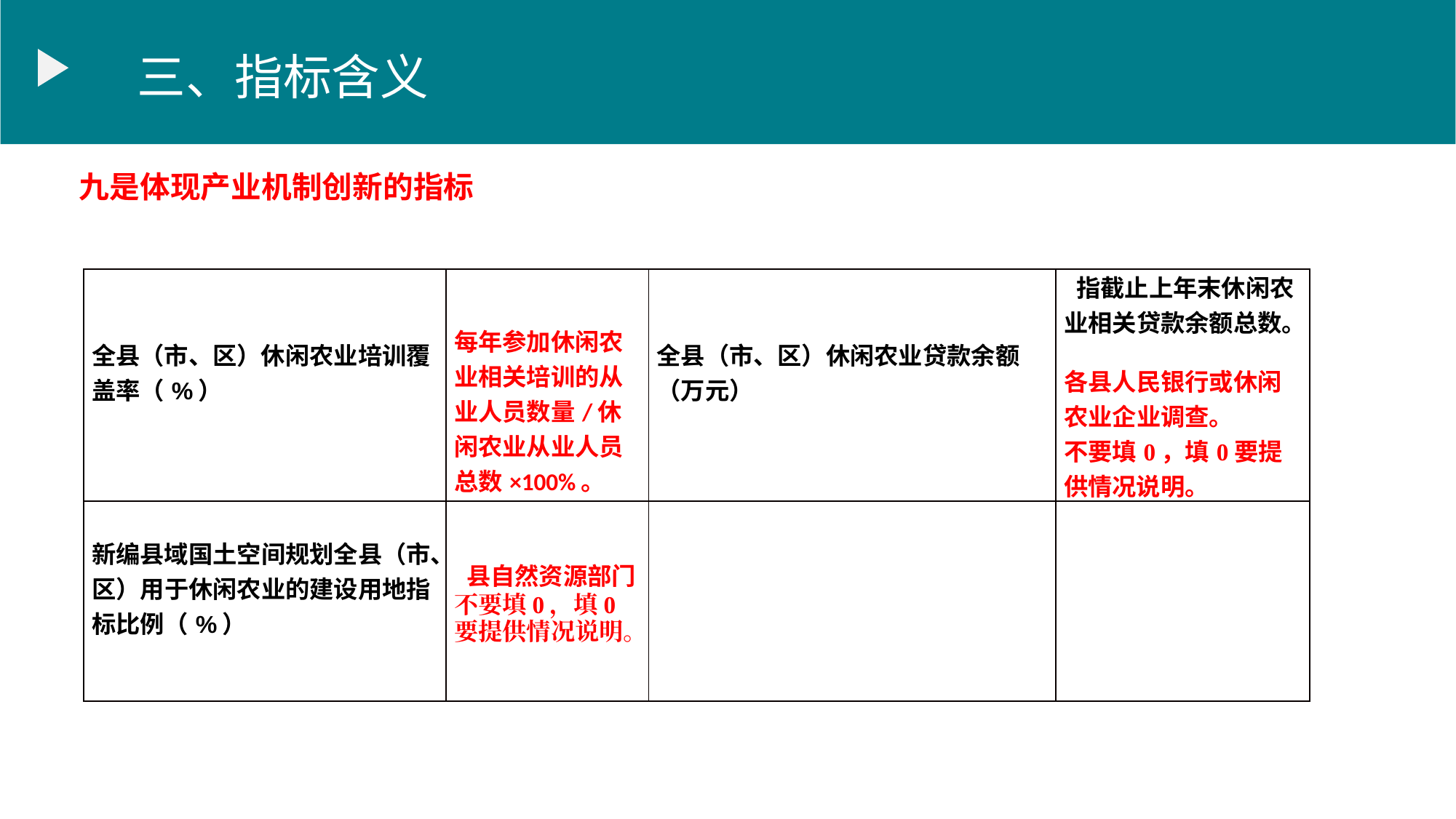

三、指标含义

九是体现产业机制创新的指标

| 全县（市、区）休闲农业培训覆盖率（%） | 每年参加休闲农业相关培训的从业人员数量/休闲农业从业人员总数×100%。 | 全县（市、区）休闲农业贷款余额（万元） | 指截止上年末休闲农业相关贷款余额总数。 各县人民银行或休闲农业企业调查。 不要填0，填0要提供情况说明。 |
| --- | --- | --- | --- |
| 新编县域国土空间规划全县（市、区）用于休闲农业的建设用地指标比例（%） | 县自然资源部门 不要填0，填0要提供情况说明。 |  |  |